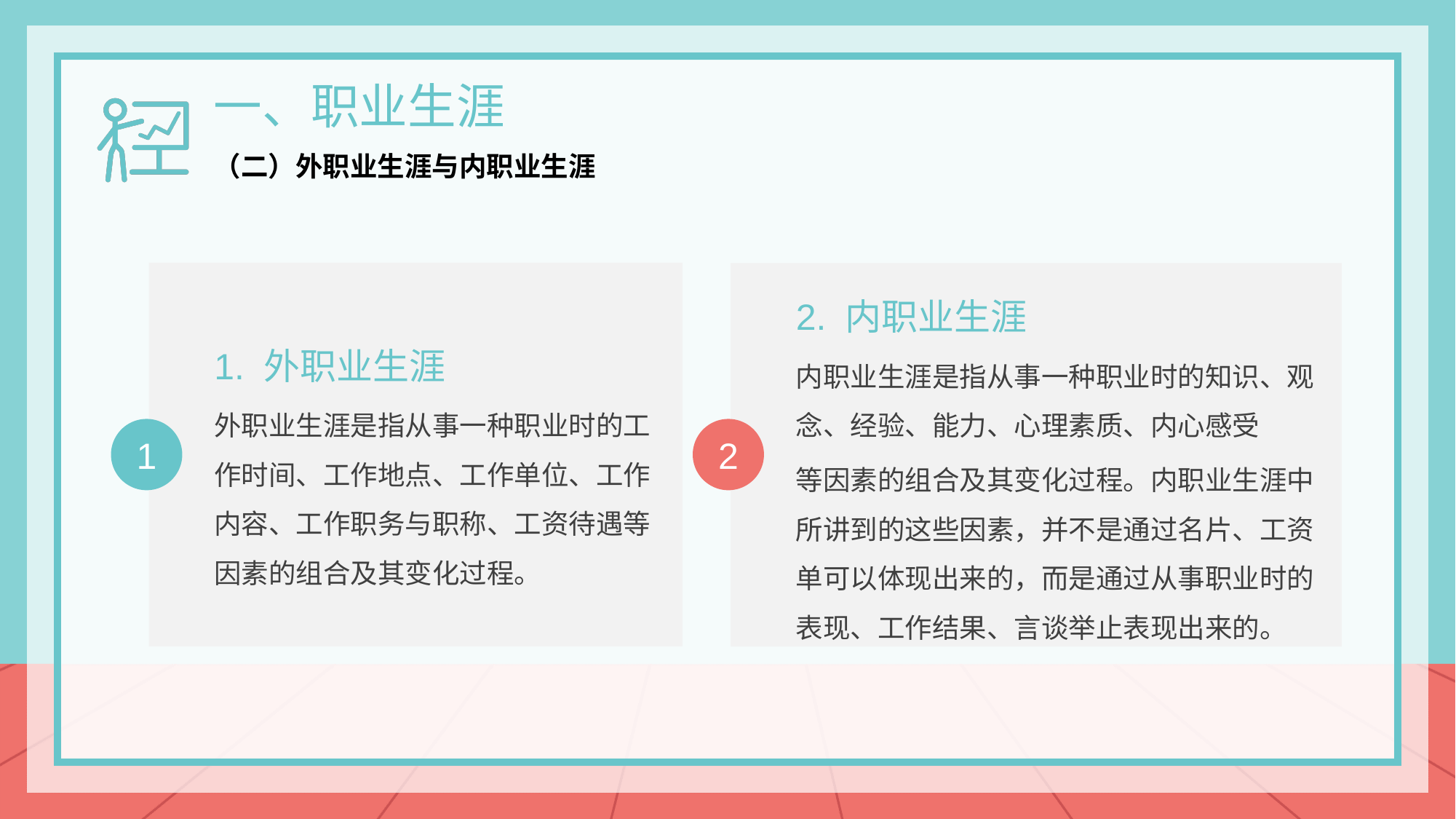

一、职业生涯
（二）外职业生涯与内职业生涯

1. 外职业生涯
外职业生涯是指从事一种职业时的工作时间、工作地点、工作单位、工作内容、工作职务与职称、工资待遇等因素的组合及其变化过程。
1

2. 内职业生涯
内职业生涯是指从事一种职业时的知识、观念、经验、能力、心理素质、内心感受
等因素的组合及其变化过程。内职业生涯中所讲到的这些因素，并不是通过名片、工资单可以体现出来的，而是通过从事职业时的表现、工作结果、言谈举止表现出来的。
2